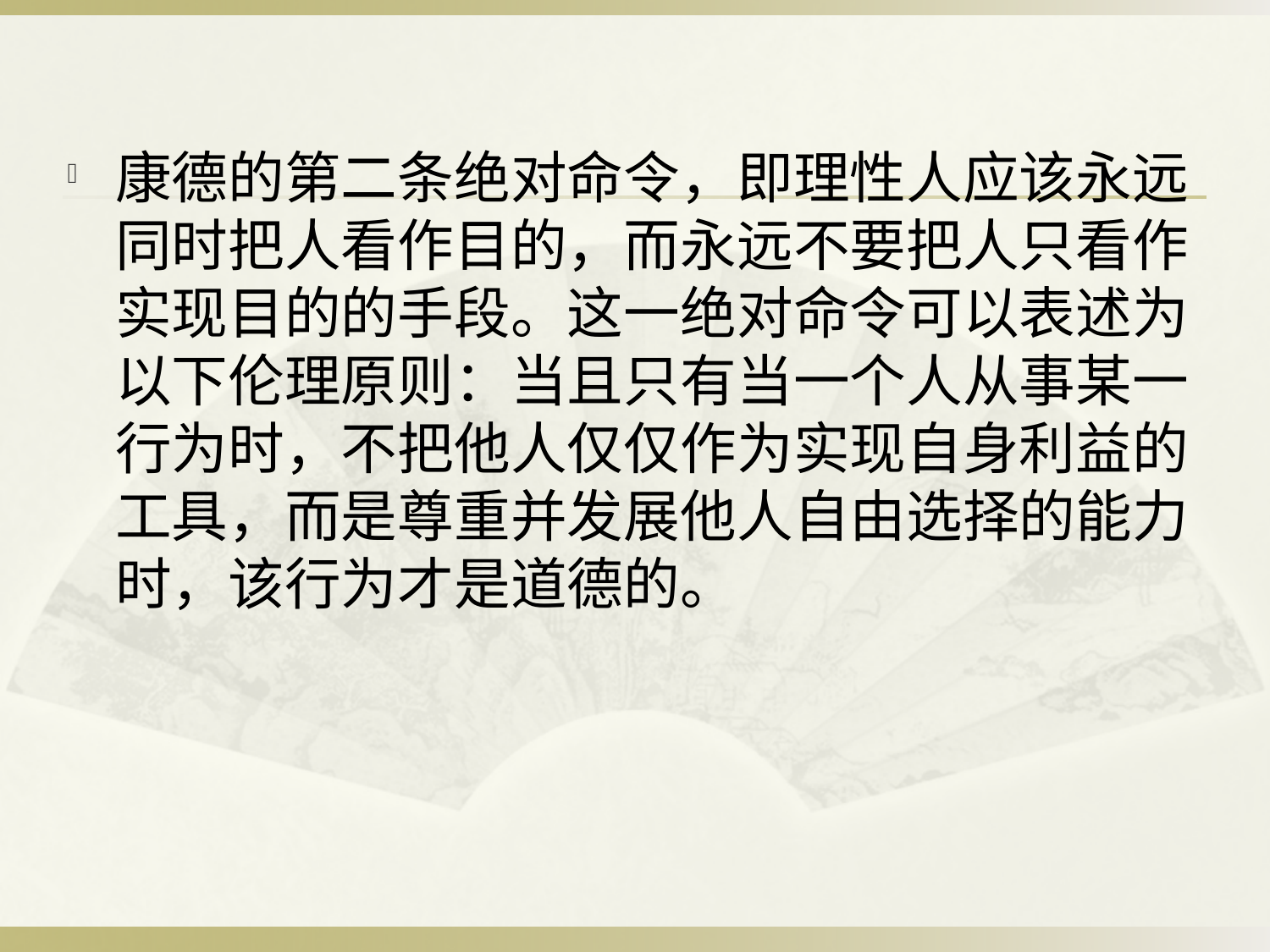

#
康德的第二条绝对命令，即理性人应该永远同时把人看作目的，而永远不要把人只看作实现目的的手段。这一绝对命令可以表述为以下伦理原则：当且只有当一个人从事某一行为时，不把他人仅仅作为实现自身利益的工具，而是尊重并发展他人自由选择的能力时，该行为才是道德的。